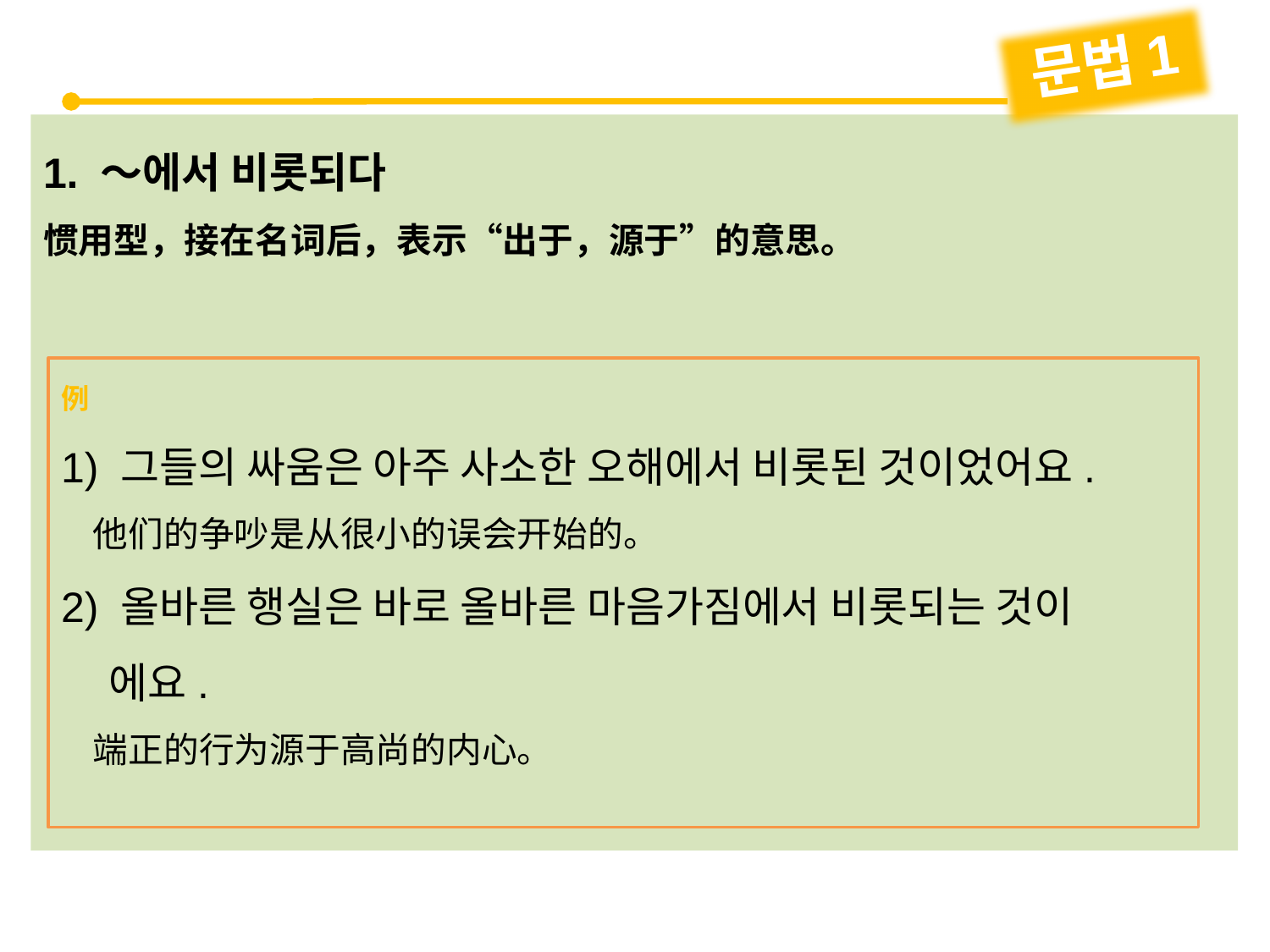

문법1
1. ～에서 비롯되다
惯用型，接在名词后，表示“出于，源于”的意思。

例
1) 그들의 싸움은 아주 사소한 오해에서 비롯된 것이었어요.
   他们的争吵是从很小的误会开始的。
2) 올바른 행실은 바로 올바른 마음가짐에서 비롯되는 것이
    에요.
   端正的行为源于高尚的内心。